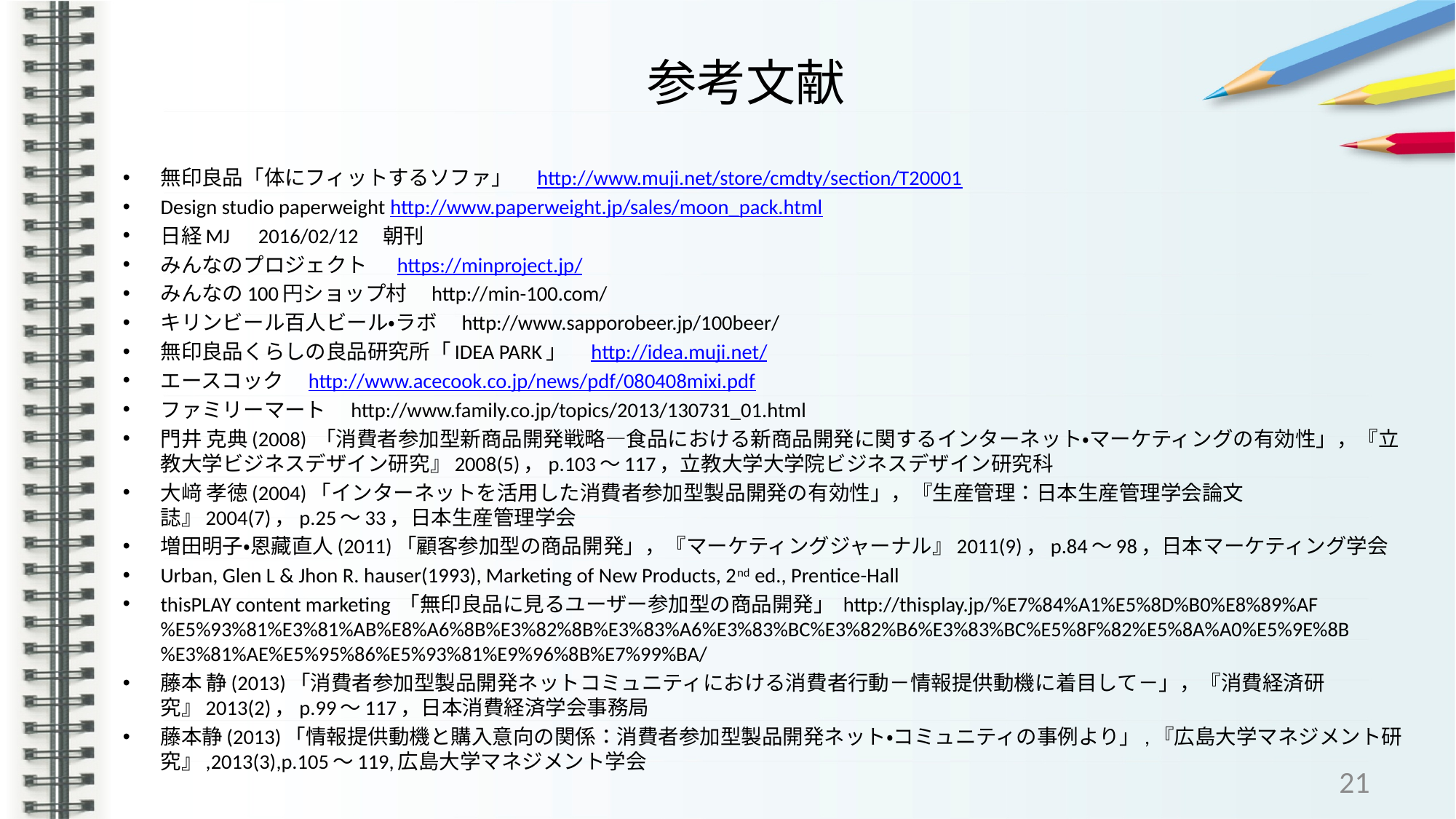

# 参考文献
無印良品「体にフィットするソファ」　http://www.muji.net/store/cmdty/section/T20001
Design studio paperweight http://www.paperweight.jp/sales/moon_pack.html
日経MJ　2016/02/12　朝刊
みんなのプロジェクト　 https://minproject.jp/
みんなの100円ショップ村　http://min-100.com/
キリンビール百人ビール・ラボ　http://www.sapporobeer.jp/100beer/
無印良品くらしの良品研究所「IDEA PARK」　http://idea.muji.net/
エースコック　http://www.acecook.co.jp/news/pdf/080408mixi.pdf
ファミリーマート　http://www.family.co.jp/topics/2013/130731_01.html
門井 克典(2008) 「消費者参加型新商品開発戦略—食品における新商品開発に関するインターネット・マーケティングの有効性」，『立教大学ビジネスデザイン研究』2008(5)，p.103～117，立教大学大学院ビジネスデザイン研究科
大﨑 孝徳(2004)「インターネットを活用した消費者参加型製品開発の有効性」，『生産管理：日本生産管理学会論文誌』2004(7)，p.25～33，日本生産管理学会
増田明子・恩藏直人(2011)「顧客参加型の商品開発」，『マーケティングジャーナル』2011(9)，p.84～98，日本マーケティング学会
Urban, Glen L & Jhon R. hauser(1993), Marketing of New Products, 2nd ed., Prentice-Hall
thisPLAY content marketing 「無印良品に見るユーザー参加型の商品開発」 http://thisplay.jp/%E7%84%A1%E5%8D%B0%E8%89%AF%E5%93%81%E3%81%AB%E8%A6%8B%E3%82%8B%E3%83%A6%E3%83%BC%E3%82%B6%E3%83%BC%E5%8F%82%E5%8A%A0%E5%9E%8B%E3%81%AE%E5%95%86%E5%93%81%E9%96%8B%E7%99%BA/
藤本 静(2013)「消費者参加型製品開発ネットコミュニティにおける消費者行動－情報提供動機に着目して－」，『消費経済研究』2013(2)，p.99～117，日本消費経済学会事務局
藤本静(2013)「情報提供動機と購入意向の関係：消費者参加型製品開発ネット・コミュニティの事例より」,『広島大学マネジメント研究』,2013(3),p.105～119,広島大学マネジメント学会
21